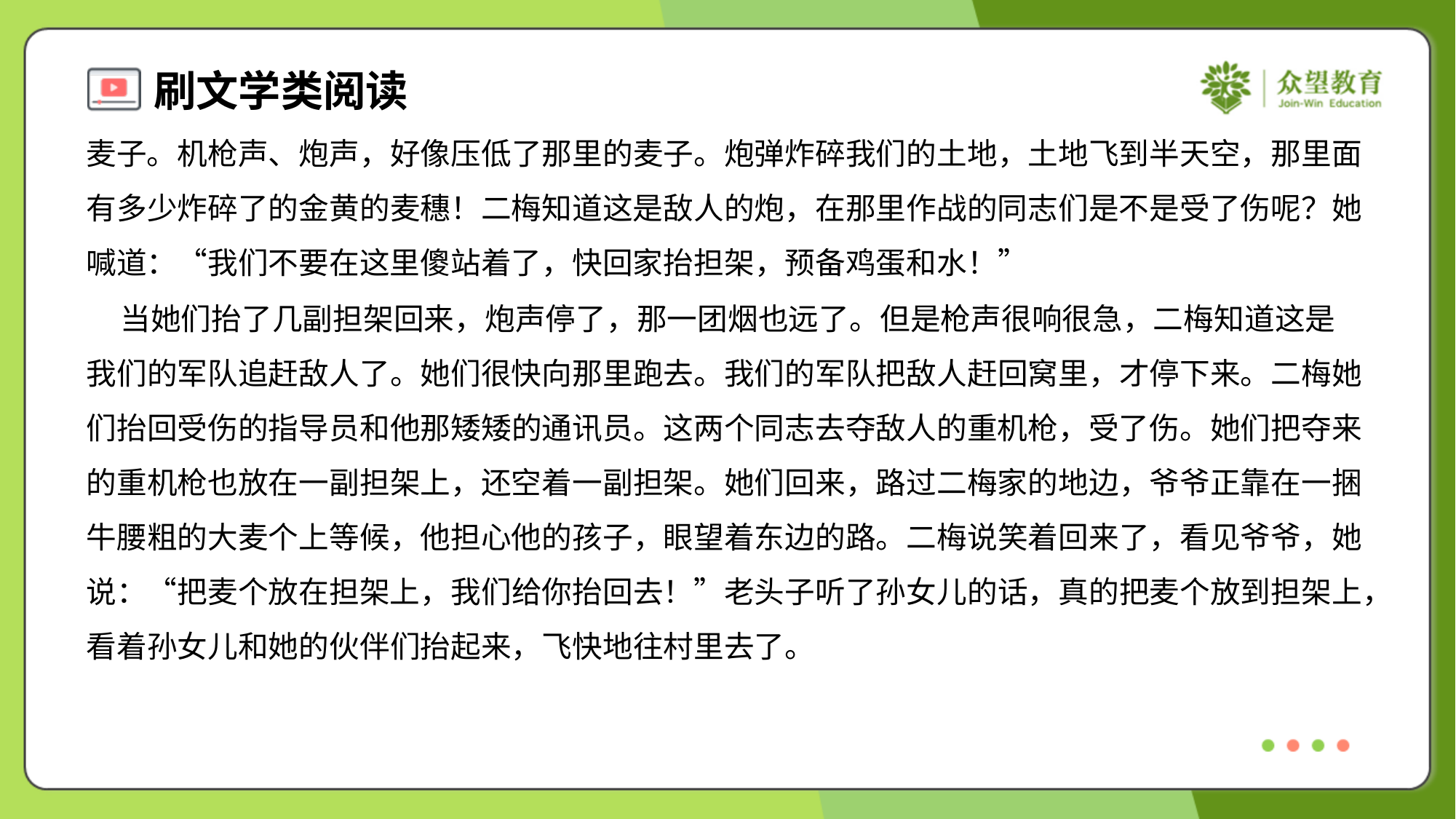

麦子。机枪声、炮声，好像压低了那里的麦子。炮弹炸碎我们的土地，土地飞到半天空，那里面
有多少炸碎了的金黄的麦穗！二梅知道这是敌人的炮，在那里作战的同志们是不是受了伤呢？她
喊道：“我们不要在这里傻站着了，快回家抬担架，预备鸡蛋和水！”
    当她们抬了几副担架回来，炮声停了，那一团烟也远了。但是枪声很响很急，二梅知道这是
我们的军队追赶敌人了。她们很快向那里跑去。我们的军队把敌人赶回窝里，才停下来。二梅她
们抬回受伤的指导员和他那矮矮的通讯员。这两个同志去夺敌人的重机枪，受了伤。她们把夺来
的重机枪也放在一副担架上，还空着一副担架。她们回来，路过二梅家的地边，爷爷正靠在一捆
牛腰粗的大麦个上等候，他担心他的孩子，眼望着东边的路。二梅说笑着回来了，看见爷爷，她
说：“把麦个放在担架上，我们给你抬回去！”老头子听了孙女儿的话，真的把麦个放到担架上，
看着孙女儿和她的伙伴们抬起来，飞快地往村里去了。